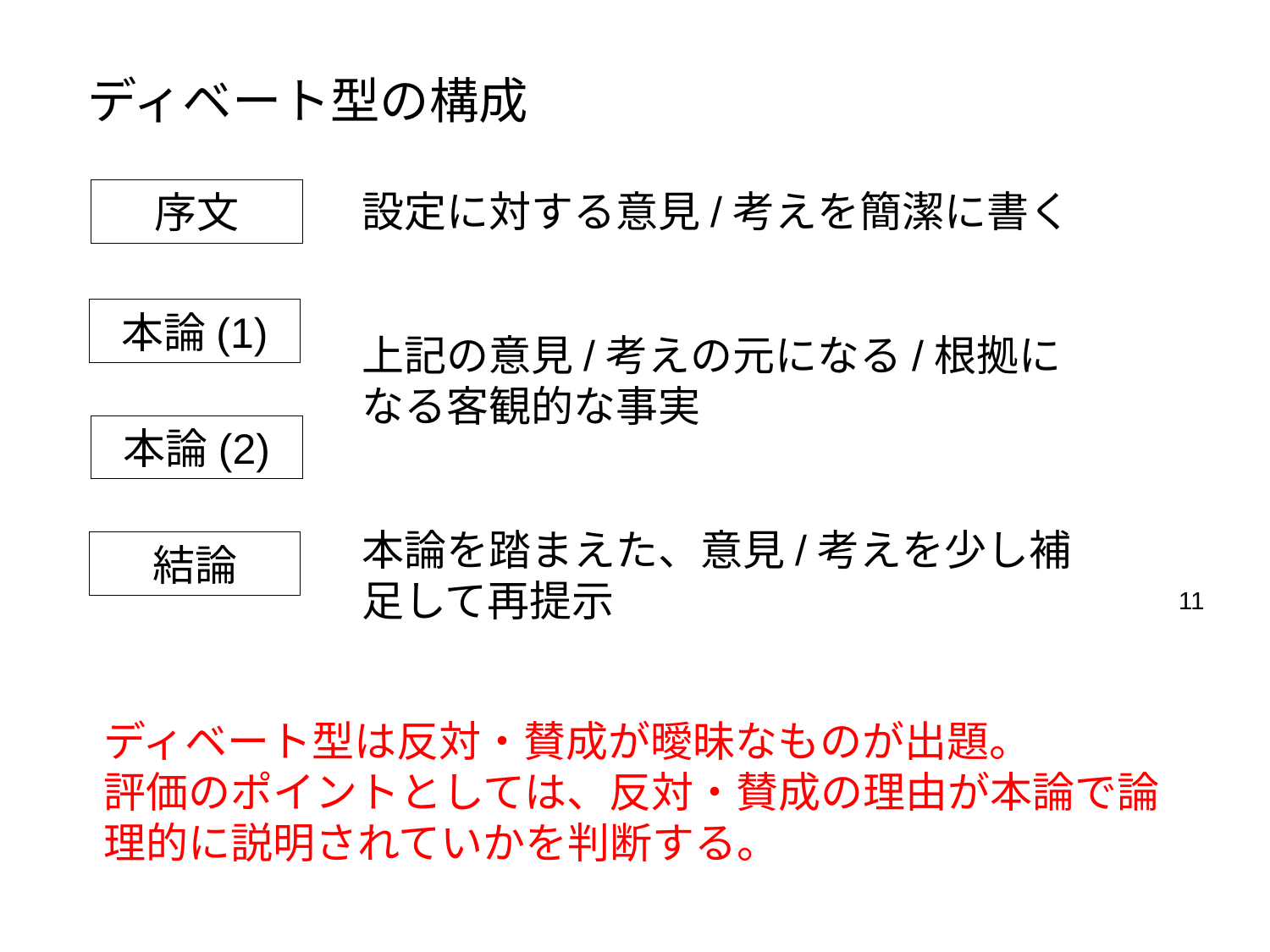

ディベート型の構成
設定に対する意見/考えを簡潔に書く

上記の意見/考えの元になる/根拠になる客観的な事実

本論を踏まえた、意見/考えを少し補足して再提示
序文
本論(1)
本論(2)
結論
11
ディベート型は反対・賛成が曖昧なものが出題。
評価のポイントとしては、反対・賛成の理由が本論で論理的に説明されていかを判断する。